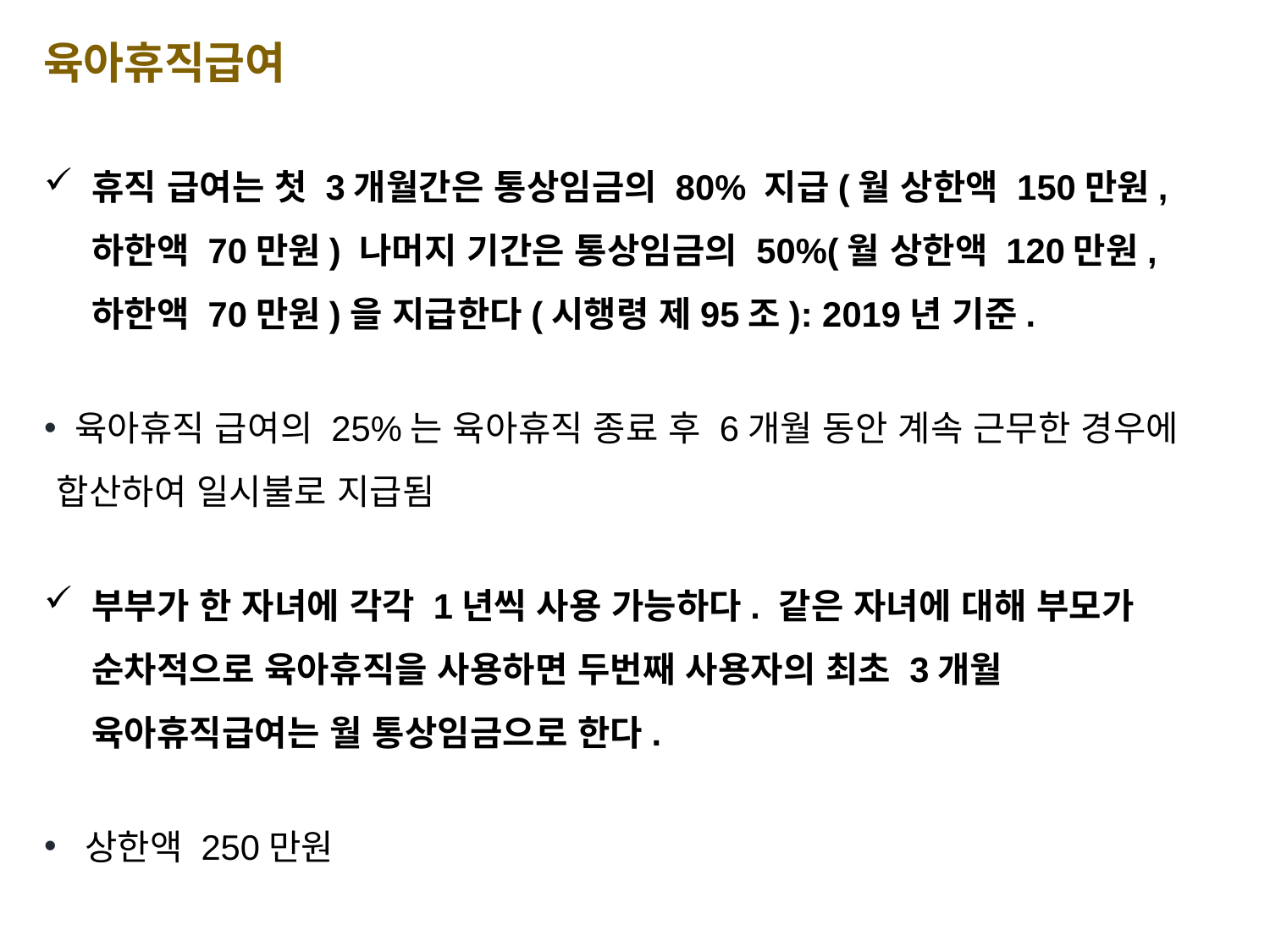

육아휴직급여
휴직 급여는 첫 3개월간은 통상임금의 80% 지급(월 상한액 150만원, 하한액 70만원) 나머지 기간은 통상임금의 50%(월 상한액 120만원, 하한액 70만원)을 지급한다(시행령 제95조): 2019년 기준.

 육아휴직 급여의 25%는 육아휴직 종료 후 6개월 동안 계속 근무한 경우에 합산하여 일시불로 지급됨

부부가 한 자녀에 각각 1년씩 사용 가능하다. 같은 자녀에 대해 부모가 순차적으로 육아휴직을 사용하면 두번째 사용자의 최초 3개월 육아휴직급여는 월 통상임금으로 한다.

  상한액 250만원